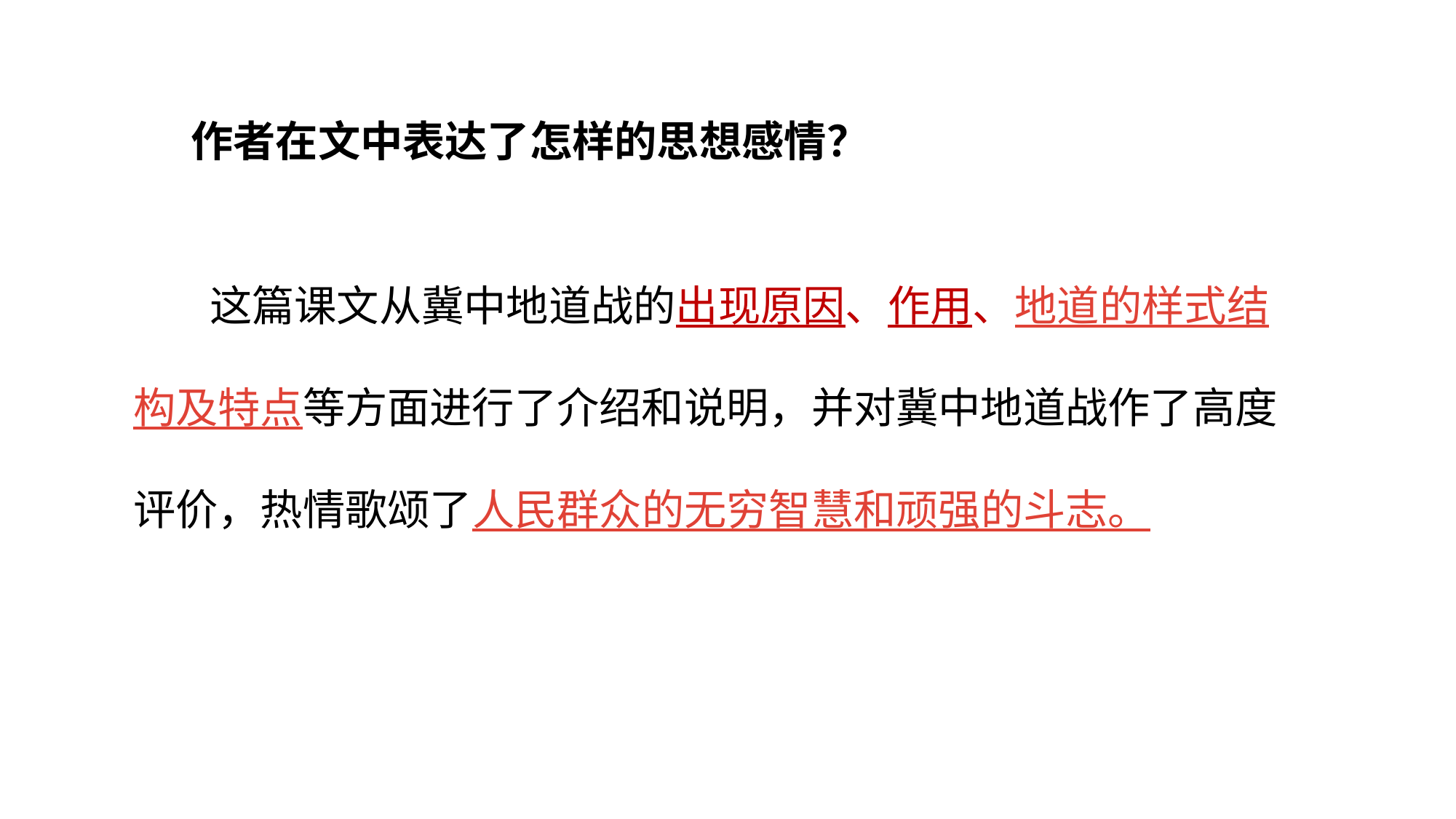

作者在文中表达了怎样的思想感情？

       这篇课文从冀中地道战的出现原因、作用、地道的样式结构及特点等方面进行了介绍和说明，并对冀中地道战作了高度评价，热情歌颂了人民群众的无穷智慧和顽强的斗志。